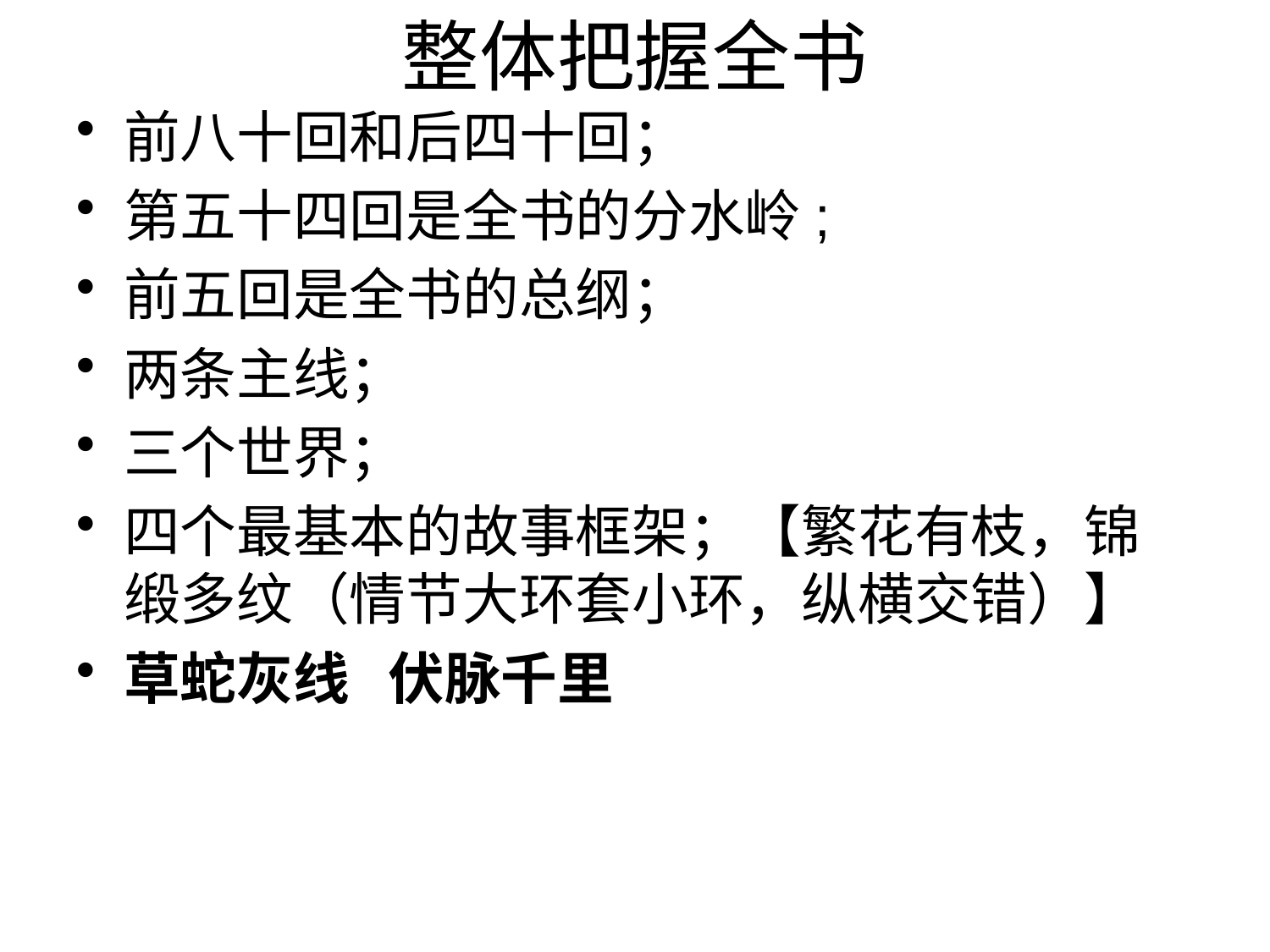

# 整体把握全书
前八十回和后四十回；
第五十四回是全书的分水岭;
前五回是全书的总纲；
两条主线；
三个世界；
四个最基本的故事框架；【繁花有枝，锦缎多纹（情节大环套小环，纵横交错）】
草蛇灰线   伏脉千里